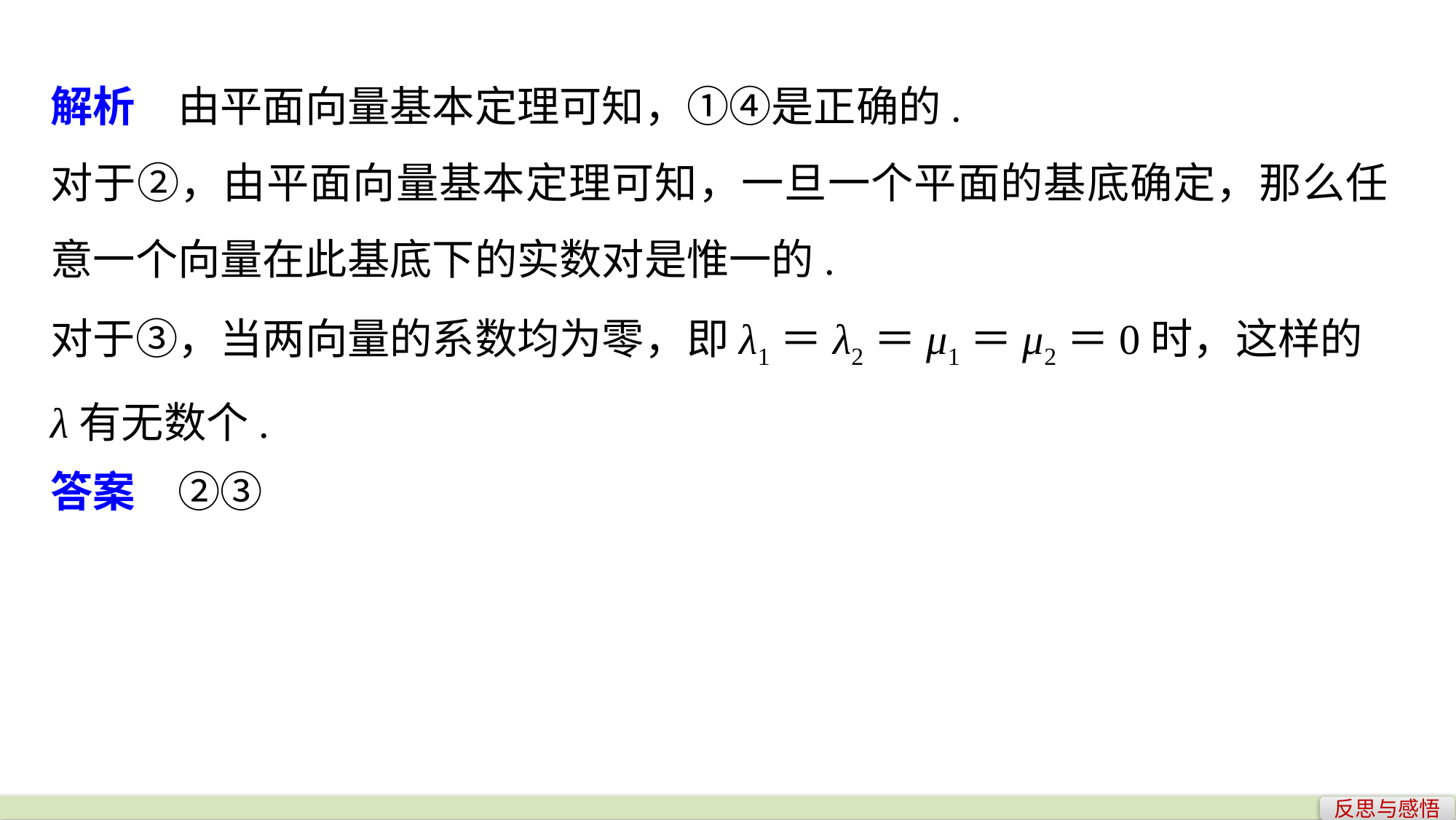

解析　由平面向量基本定理可知，①④是正确的.
对于②，由平面向量基本定理可知，一旦一个平面的基底确定，那么任意一个向量在此基底下的实数对是惟一的.
对于③，当两向量的系数均为零，即λ1＝λ2＝μ1＝μ2＝0时，这样的λ有无数个.
答案　②③

反思与感悟